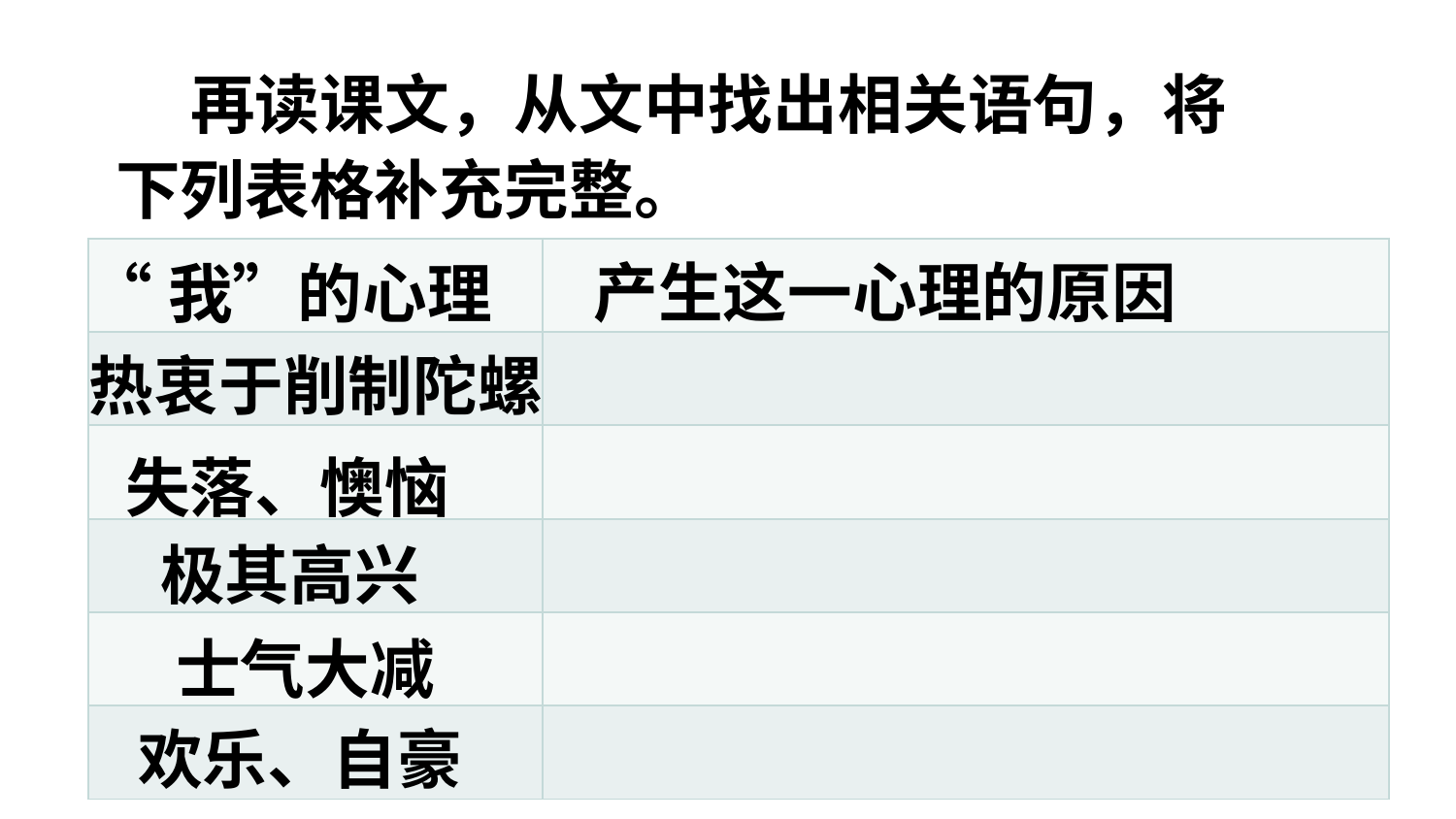

再读课文，从文中找出相关语句，将下列表格补充完整。
产生这一心理的原因
“我”的心理
|  |  |
| --- | --- |
|  |  |
|  |  |
|  |  |
|  |  |
|  |  |
热衷于削制陀螺
失落、懊恼
极其高兴
士气大减
欢乐、自豪